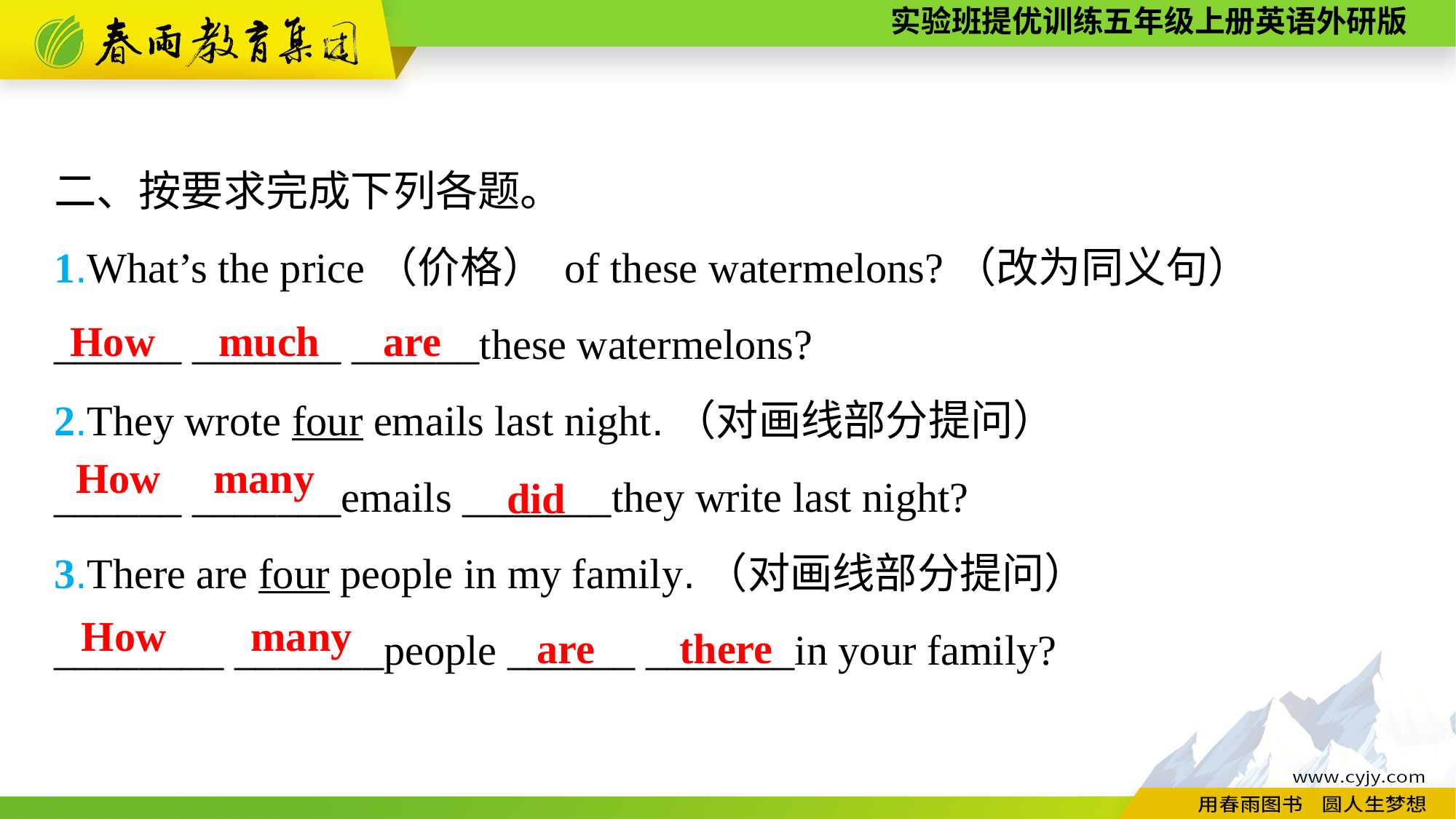

二、按要求完成下列各题。
1.What’s the price（价格） of these watermelons?（改为同义句）
______ _______ ______these watermelons?
2.They wrote four emails last night.（对画线部分提问）
______ _______emails _______they write last night?
3.There are four people in my family.（对画线部分提问）
________ _______people ______ _______in your family?
How      much      are
did
How     many
are        there
How        many